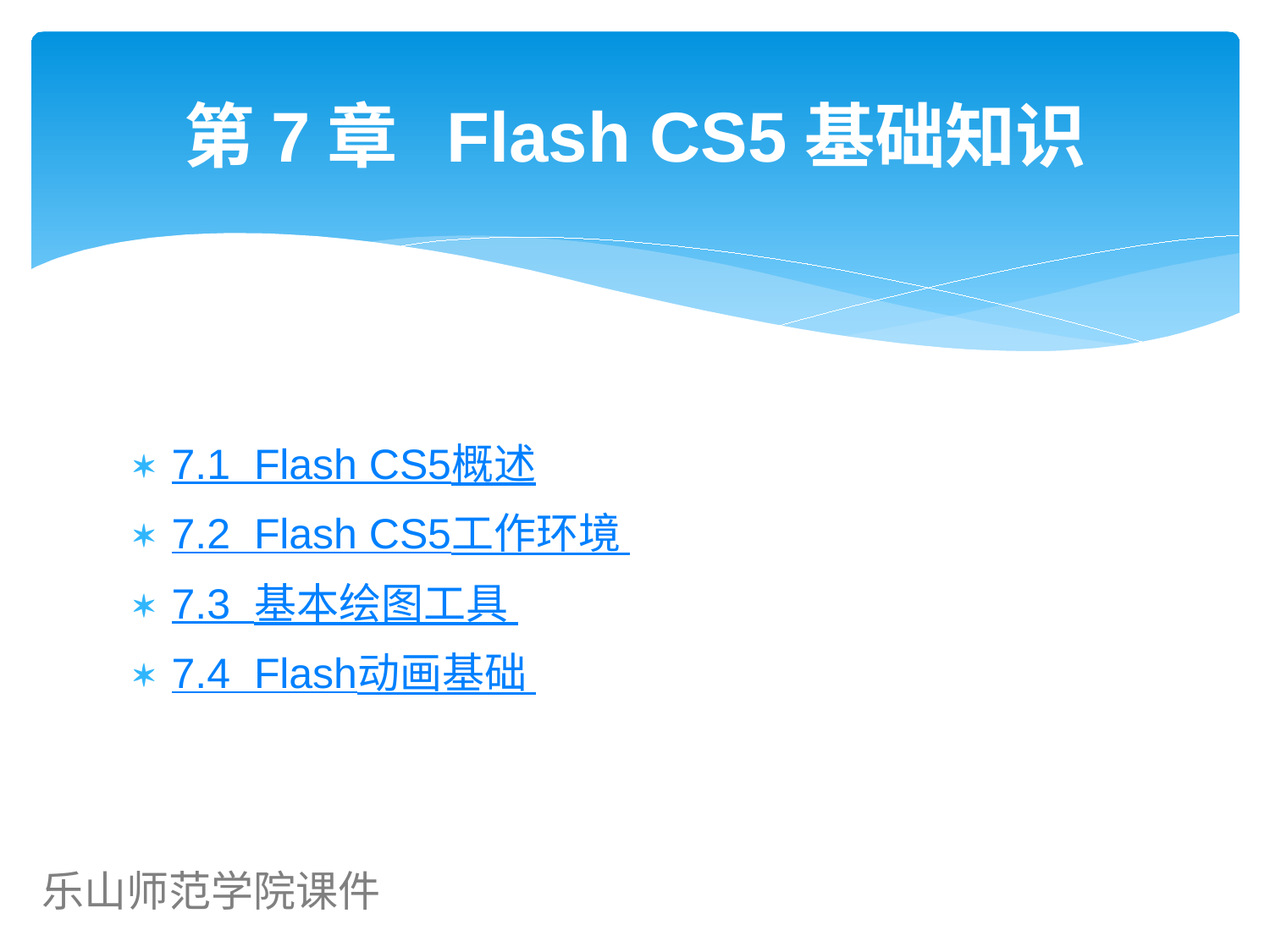

# 第7章  Flash CS5基础知识

7.1  Flash CS5概述
7.2  Flash CS5工作环境
7.3  基本绘图工具
7.4  Flash动画基础